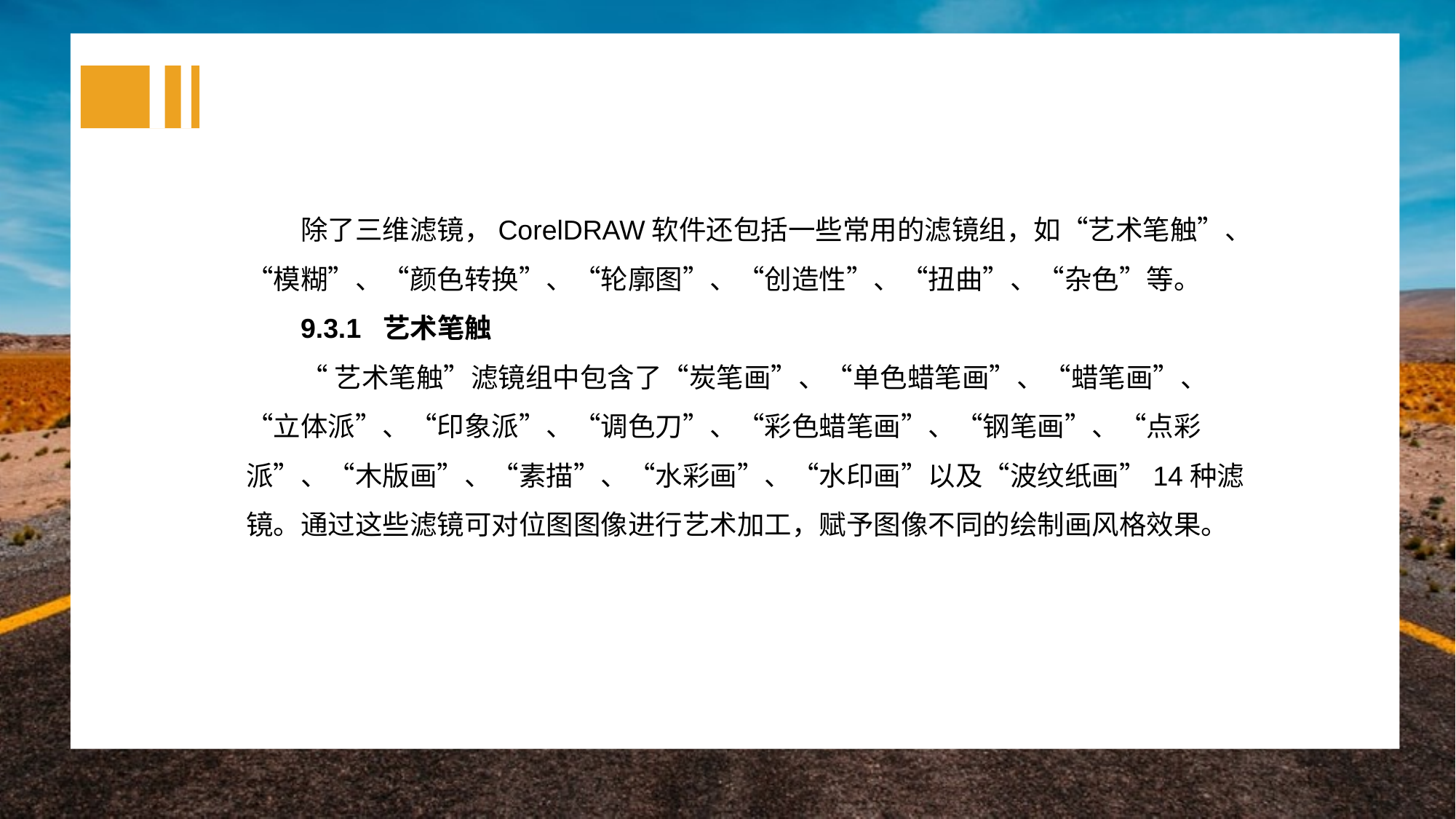

除了三维滤镜，CorelDRAW软件还包括一些常用的滤镜组，如“艺术笔触”、“模糊”、“颜色转换”、“轮廓图”、“创造性”、“扭曲”、“杂色”等。
9.3.1  艺术笔触
“艺术笔触”滤镜组中包含了“炭笔画”、“单色蜡笔画”、“蜡笔画”、“立体派”、“印象派”、“调色刀”、“彩色蜡笔画”、“钢笔画”、“点彩派”、“木版画”、“素描”、“水彩画”、“水印画”以及“波纹纸画”14种滤镜。通过这些滤镜可对位图图像进行艺术加工，赋予图像不同的绘制画风格效果。